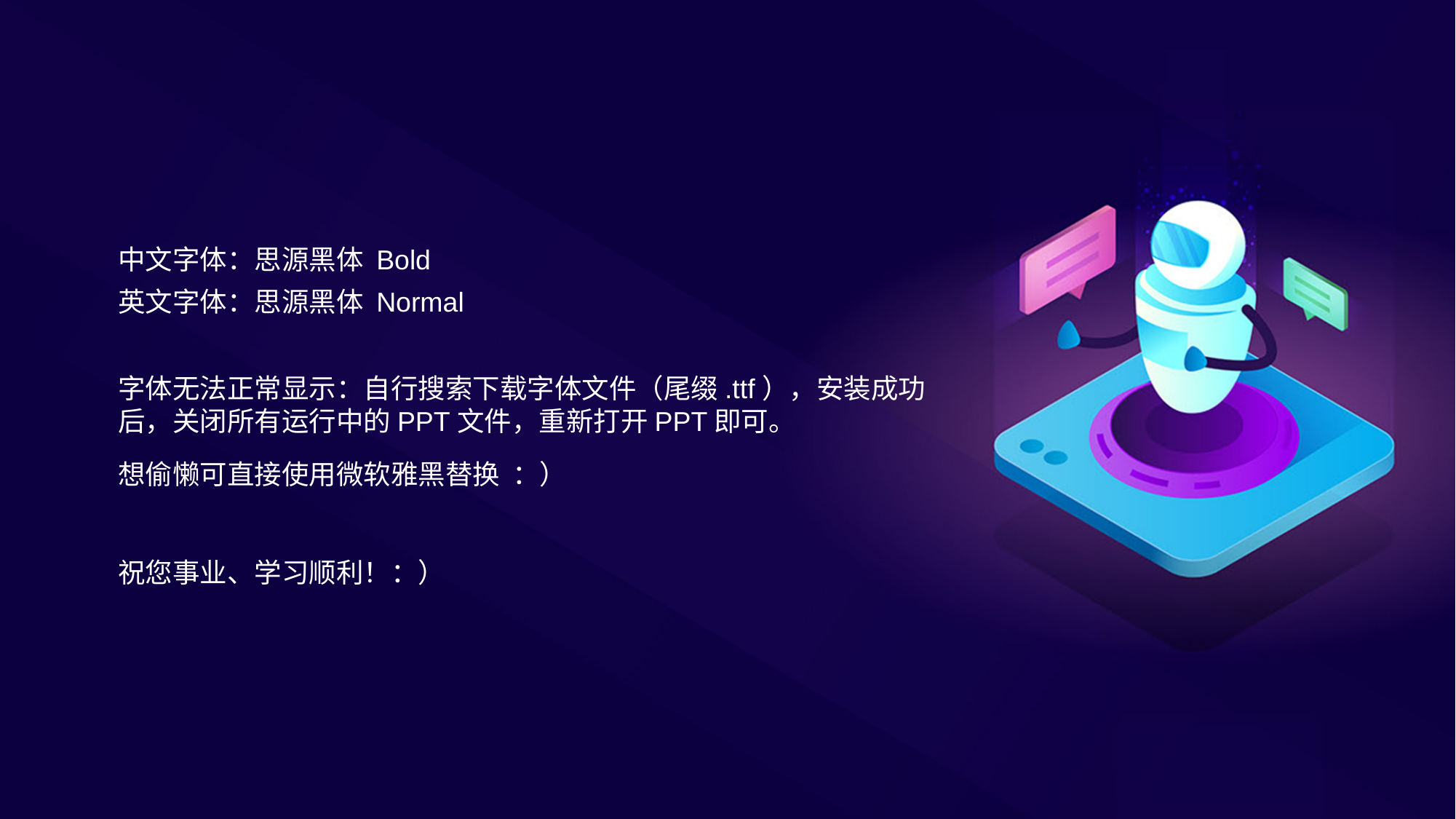

中文字体：思源黑体 Bold
英文字体：思源黑体 Normal
字体无法正常显示：自行搜索下载字体文件（尾缀.ttf），安装成功后，关闭所有运行中的PPT文件，重新打开PPT即可。
想偷懒可直接使用微软雅黑替换  ：）
祝您事业、学习顺利！：）